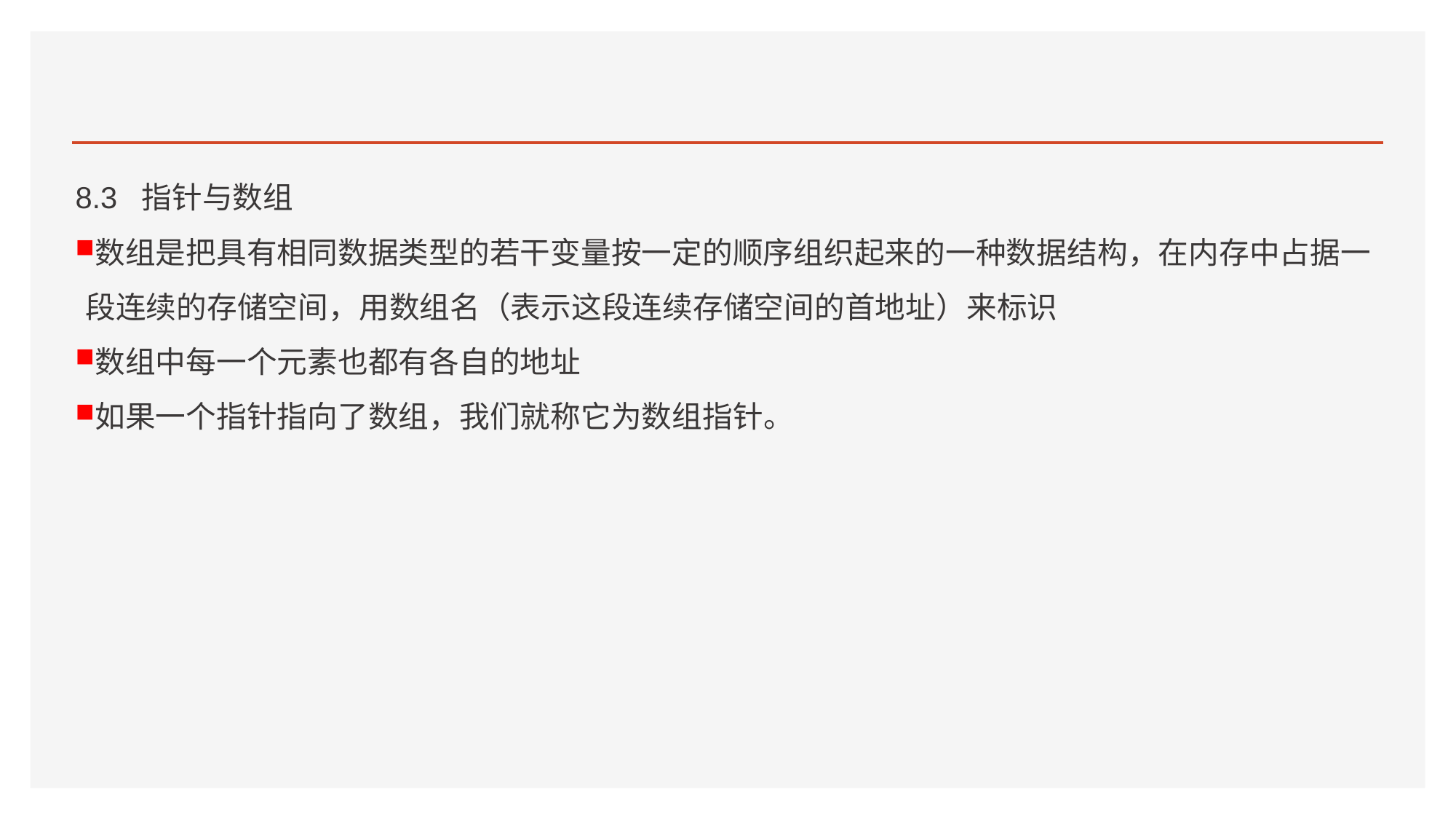

#
8.3  指针与数组
数组是把具有相同数据类型的若干变量按一定的顺序组织起来的一种数据结构，在内存中占据一段连续的存储空间，用数组名（表示这段连续存储空间的首地址）来标识
数组中每一个元素也都有各自的地址
如果一个指针指向了数组，我们就称它为数组指针。